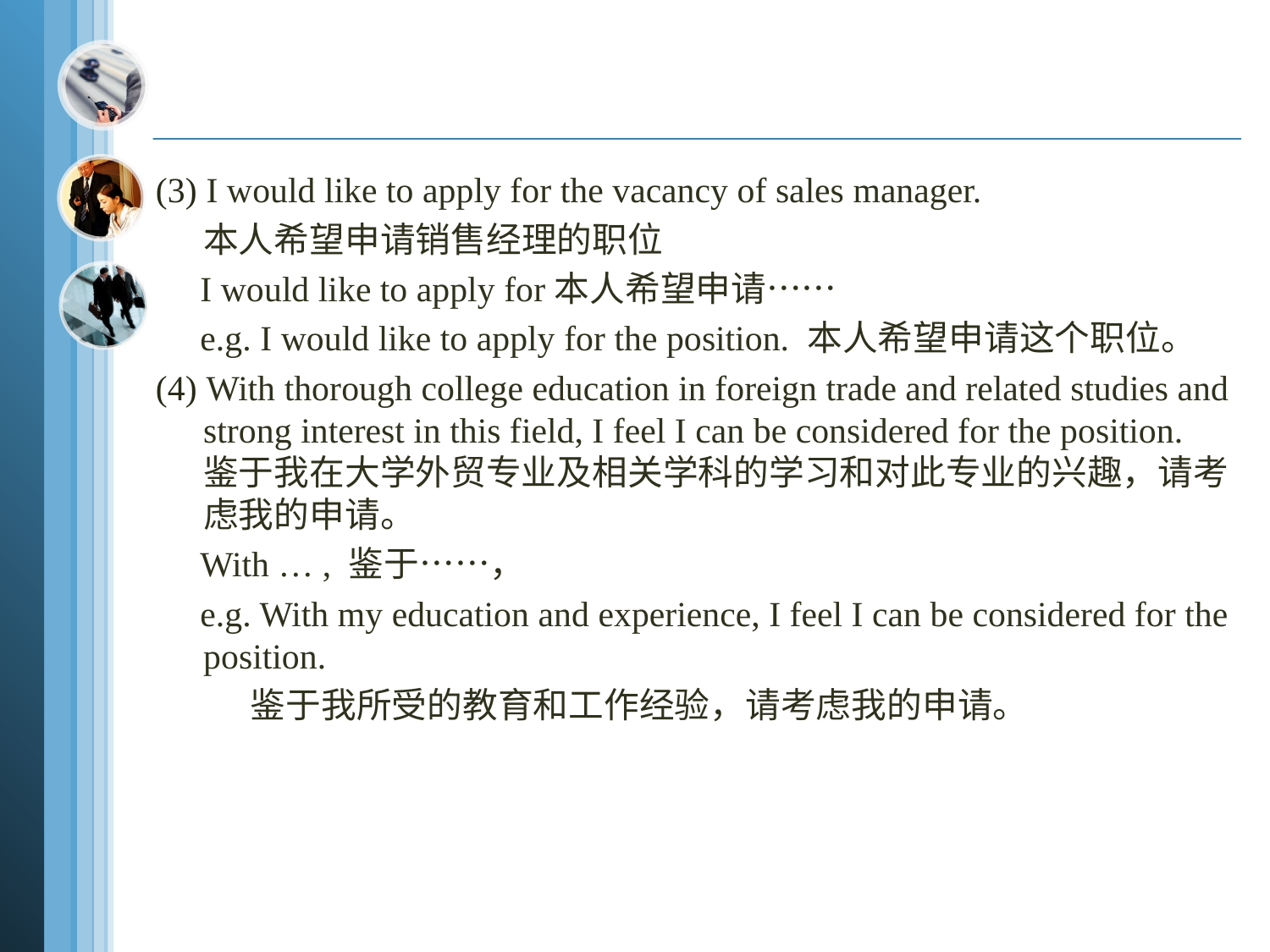

(3) I would like to apply for the vacancy of sales manager.
     本人希望申请销售经理的职位
     I would like to apply for本人希望申请……
     e.g. I would like to apply for the position. 本人希望申请这个职位。
(4) With thorough college education in foreign trade and related studies and strong interest in this field, I feel I can be considered for the position. 鉴于我在大学外贸专业及相关学科的学习和对此专业的兴趣，请考虑我的申请。
     With … , 鉴于……，
     e.g. With my education and experience, I feel I can be considered for the position.
           鉴于我所受的教育和工作经验，请考虑我的申请。